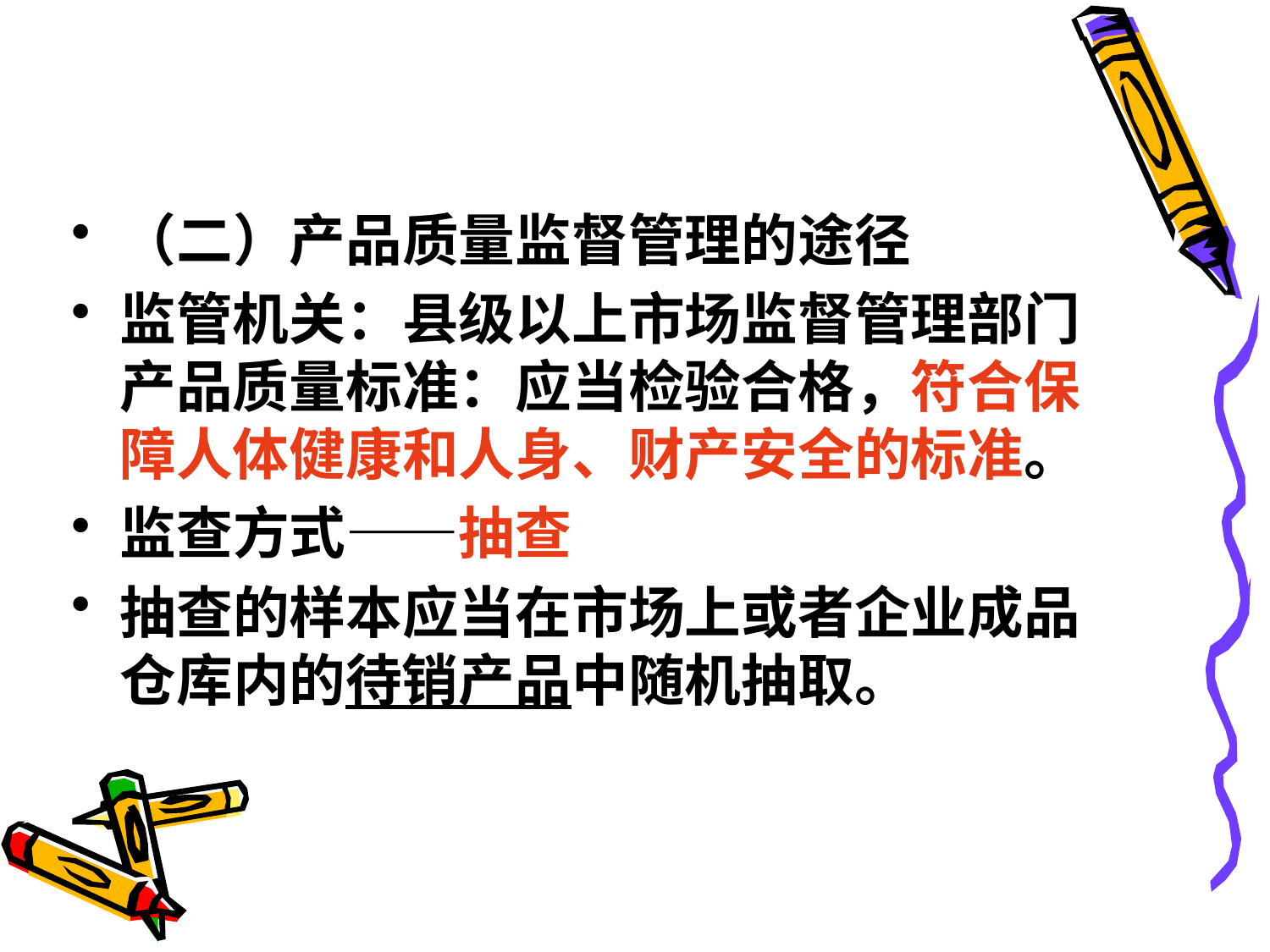

#
（二）产品质量监督管理的途径
监管机关：县级以上市场监督管理部门产品质量标准：应当检验合格，符合保障人体健康和人身、财产安全的标准。
监查方式——抽查
抽查的样本应当在市场上或者企业成品仓库内的待销产品中随机抽取。